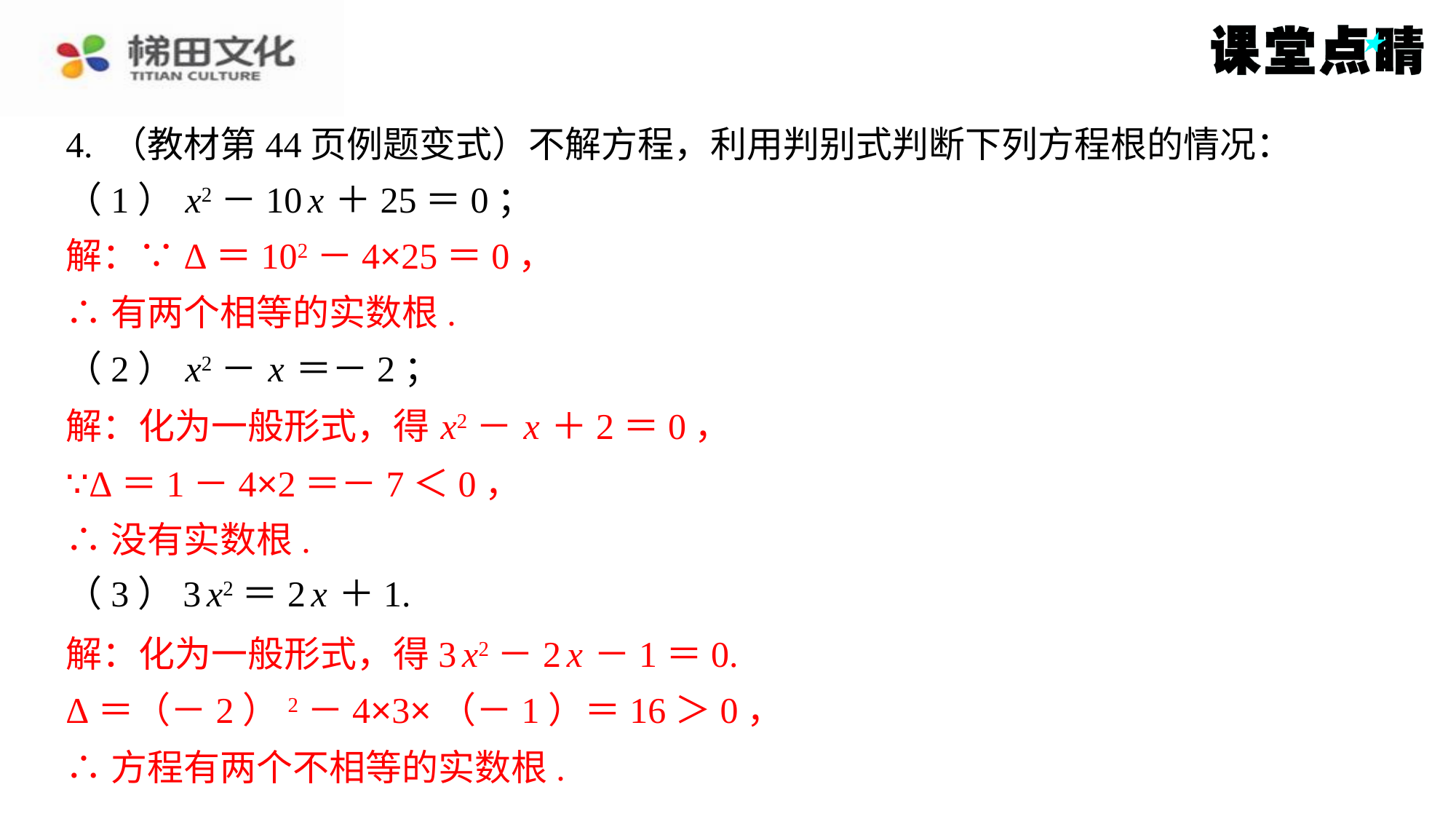

4. （教材第44页例题变式）不解方程，利用判别式判断下列方程根的情况：
（1） x2－10 x ＋25＝0；
解：∵Δ＝102－4×25＝0，
∴有两个相等的实数根.
（2） x2－ x ＝－2；
解：化为一般形式，得 x2－ x ＋2＝0，
∵Δ＝1－4×2＝－7＜0，
∴没有实数根.
（3）3 x2＝2 x ＋1.
解：化为一般形式，得3 x2－2 x －1＝0.
Δ＝（－2）2－4×3×（－1）＝16＞0，
∴方程有两个不相等的实数根.
解：∵Δ＝102－4×25＝0，
∴有两个相等的实数根.
解：化为一般形式，得 x2－ x ＋2＝0，
∵Δ＝1－4×2＝－7＜0，
∴没有实数根.
解：化为一般形式，得3 x2－2 x －1＝0.
Δ＝（－2）2－4×3×（－1）＝16＞0，
∴方程有两个不相等的实数根.